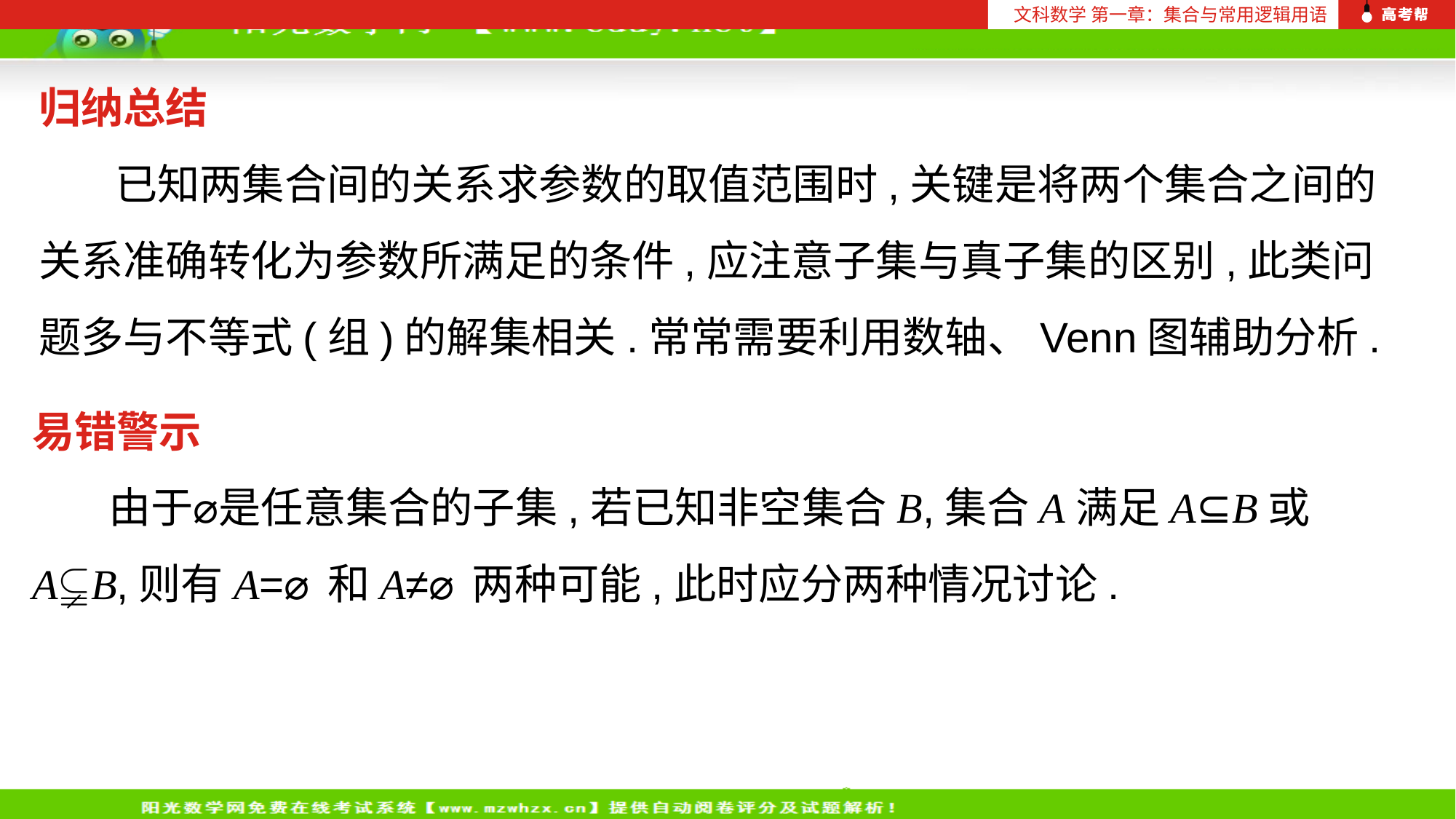

文科数学 第一章：集合与常用逻辑用语

归纳总结
       已知两集合间的关系求参数的取值范围时,关键是将两个集合之间的关系准确转化为参数所满足的条件,应注意子集与真子集的区别,此类问题多与不等式(组)的解集相关.常常需要利用数轴、Venn图辅助分析.
易错警示
       由于⌀是任意集合的子集,若已知非空集合B,集合A满足A⊆B或A⫋B,则有A=⌀和A≠⌀两种可能,此时应分两种情况讨论.